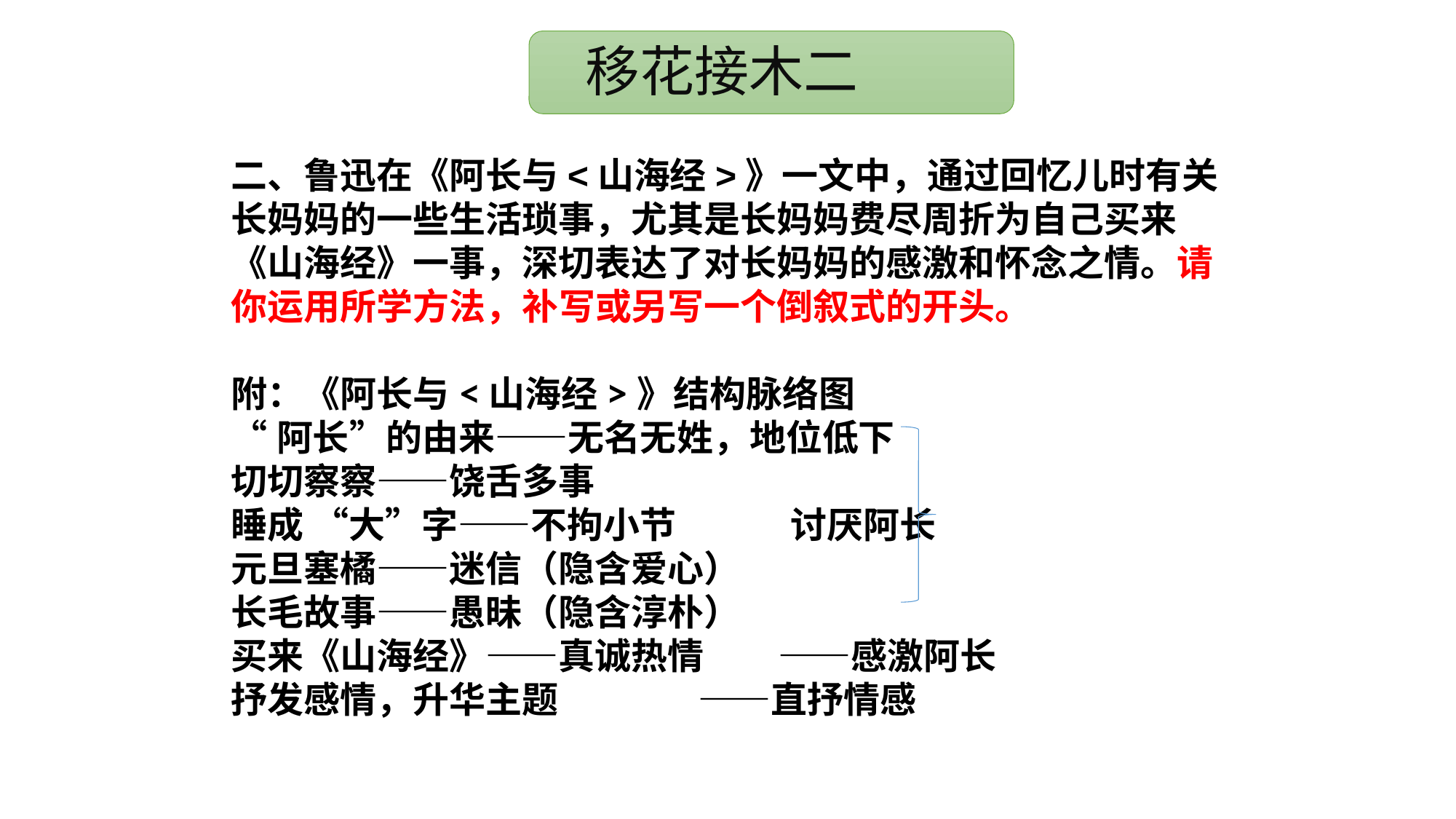

移花接木二
二、鲁迅在《阿长与<山海经>》一文中，通过回忆儿时有关长妈妈的一些生活琐事，尤其是长妈妈费尽周折为自己买来《山海经》一事，深切表达了对长妈妈的感激和怀念之情。请你运用所学方法，补写或另写一个倒叙式的开头。

附：《阿长与<山海经>》结构脉络图
“阿长”的由来——无名无姓，地位低下
切切察察——饶舌多事
睡成 “大”字——不拘小节              讨厌阿长
元旦塞橘——迷信（隐含爱心）
长毛故事——愚昧（隐含淳朴）
买来《山海经》——真诚热情         ——感激阿长
抒发感情，升华主题                 ——直抒情感